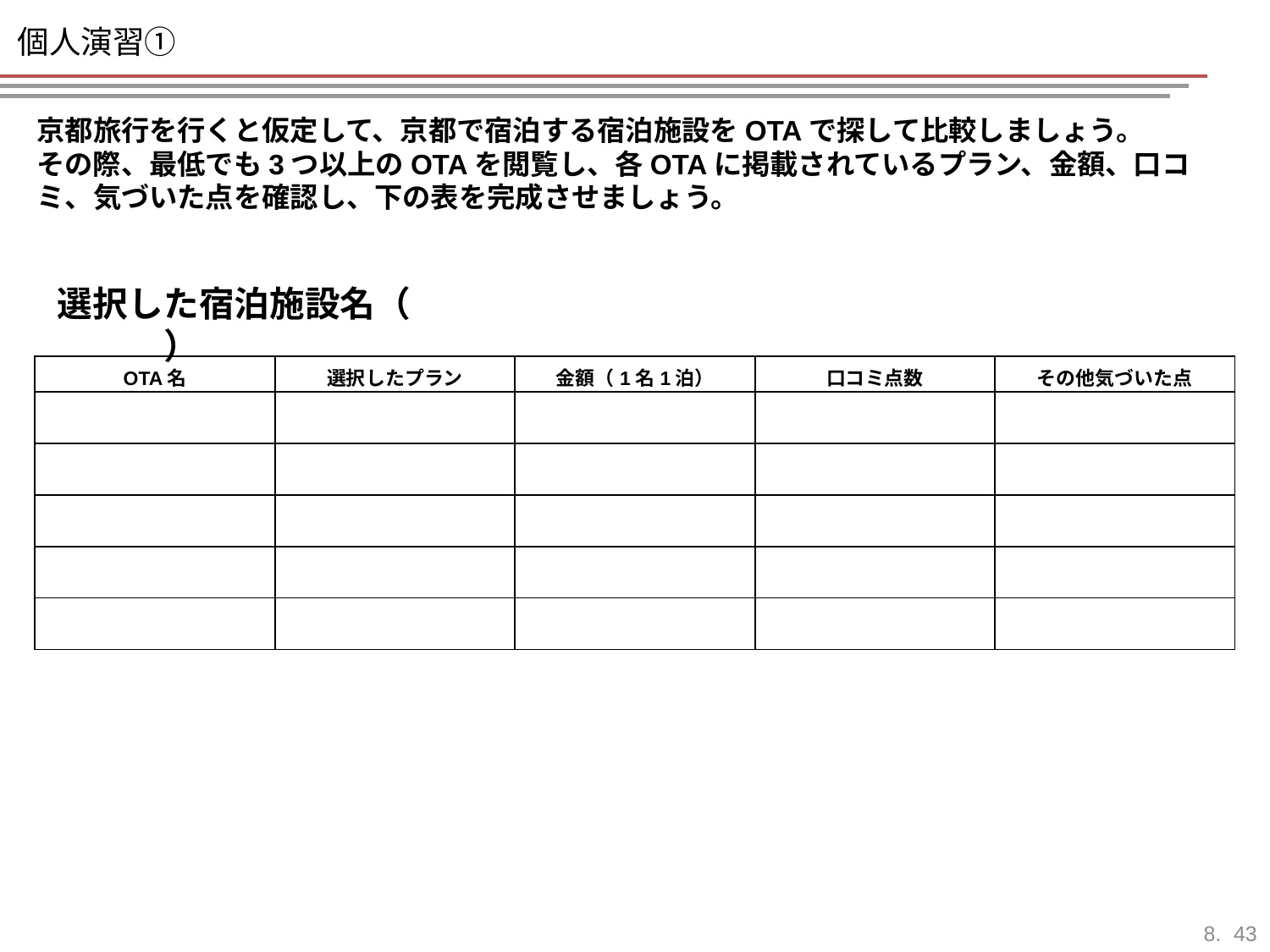

# 個人演習①
京都旅行を行くと仮定して、京都で宿泊する宿泊施設をOTAで探して比較しましょう。
その際、最低でも3つ以上のOTAを閲覧し、各OTAに掲載されているプラン、金額、口コミ、気づいた点を確認し、下の表を完成させましょう。
選択した宿泊施設名（　　　　　　　　　　　　　　　　）
| OTA名 | 選択したプラン | 金額（1名1泊） | 口コミ点数 | その他気づいた点 |
| --- | --- | --- | --- | --- |
|  |  |  |  |  |
|  |  |  |  |  |
|  |  |  |  |  |
|  |  |  |  |  |
|  |  |  |  |  |
43